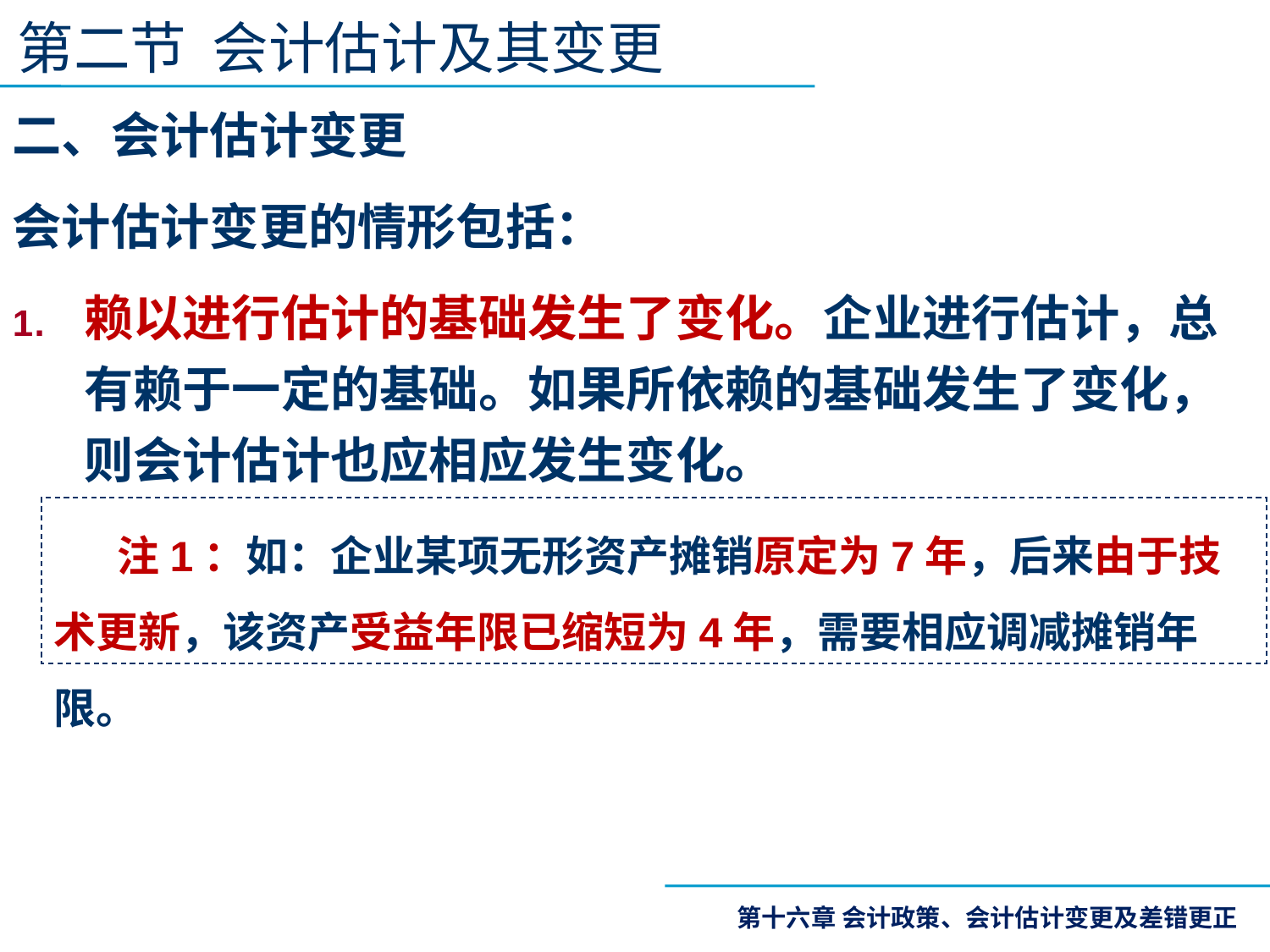

第二节  会计估计及其变更
二、会计估计变更
会计估计变更的情形包括：
赖以进行估计的基础发生了变化。企业进行估计，总有赖于一定的基础。如果所依赖的基础发生了变化，则会计估计也应相应发生变化。

注1：如：企业某项无形资产摊销原定为7年，后来由于技术更新，该资产受益年限已缩短为4年，需要相应调减摊销年限。